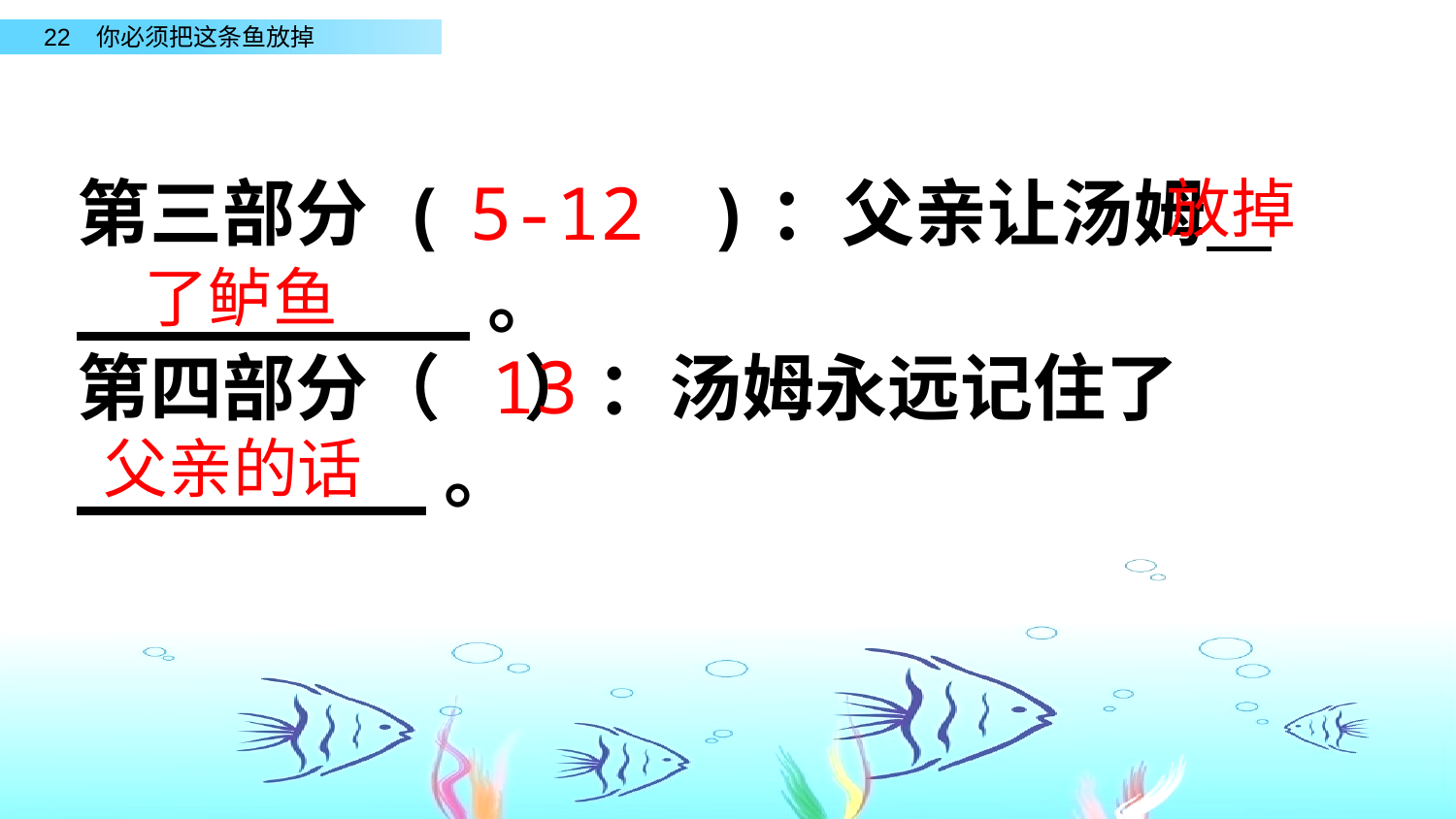

5-12
第三部分 (      )：父亲让汤姆    。_________。
第四部分（     ）：汤姆永远记住了________。
放掉
了鲈鱼
13
父亲的话